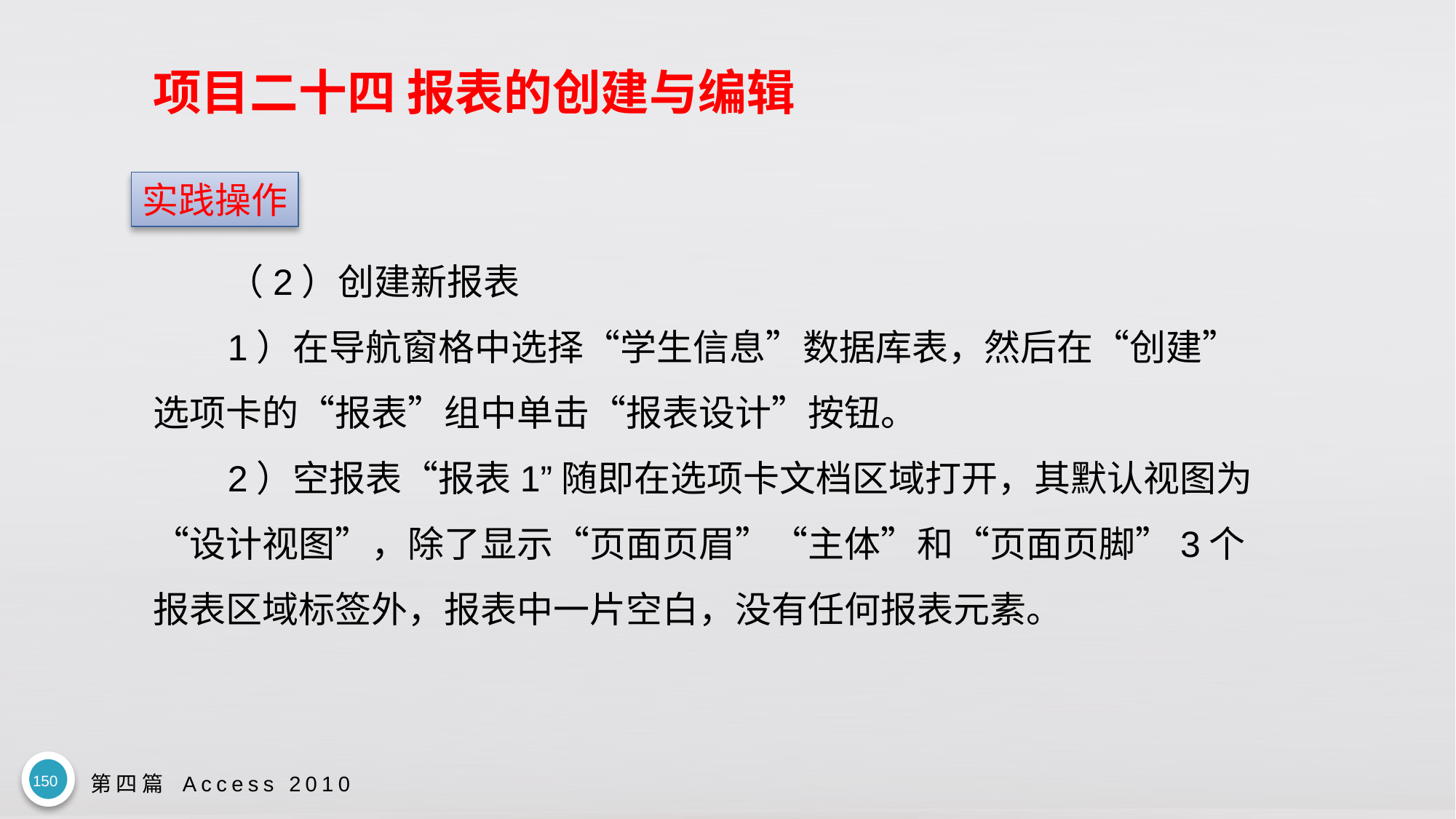

# 项目二十四 报表的创建与编辑
实践操作
（2）创建新报表
1）在导航窗格中选择“学生信息”数据库表，然后在“创建”选项卡的“报表”组中单击“报表设计”按钮。
2）空报表“报表1”随即在选项卡文档区域打开，其默认视图为“设计视图”，除了显示“页面页眉”“主体”和“页面页脚”3个报表区域标签外，报表中一片空白，没有任何报表元素。
150